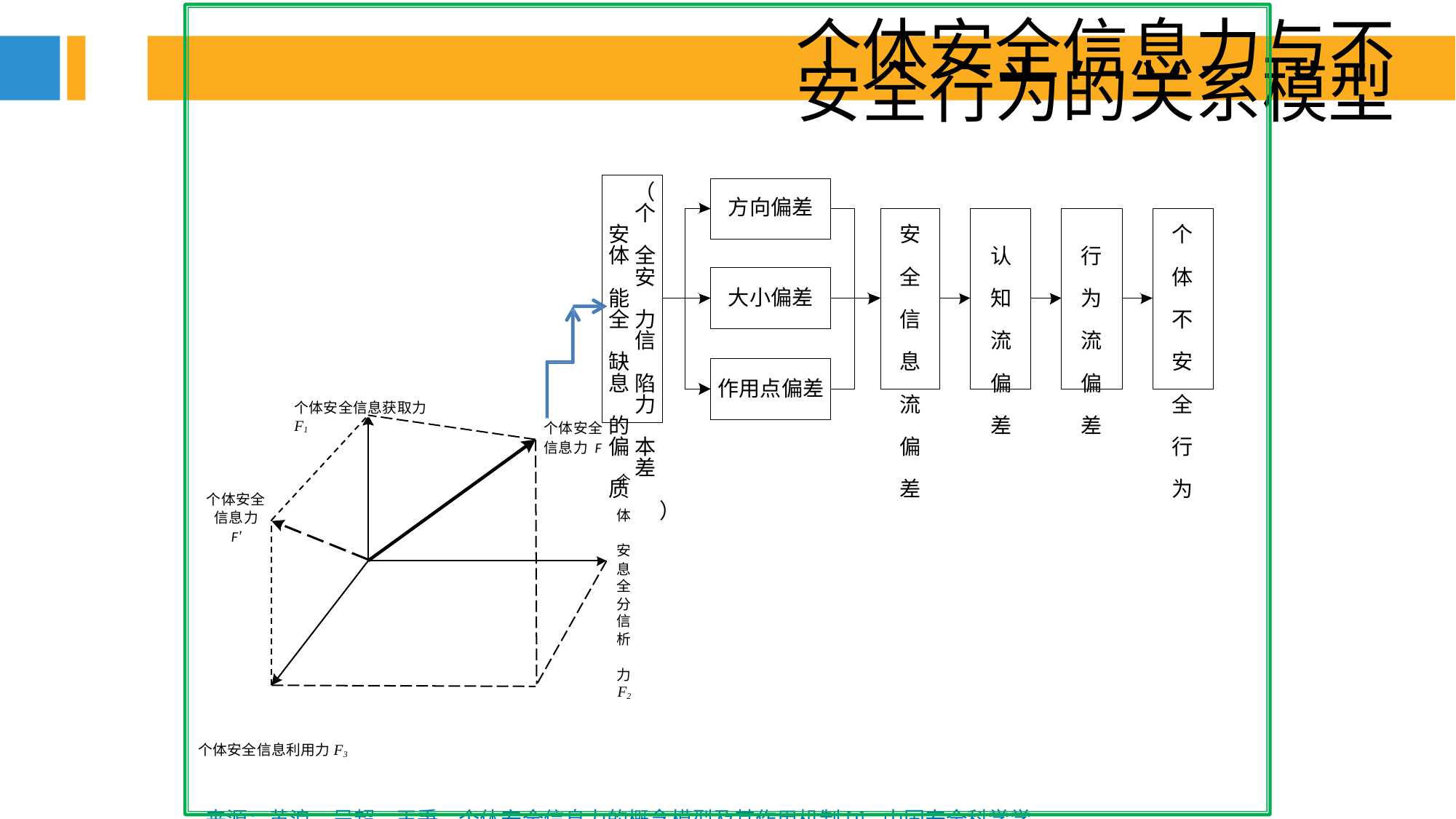

个体安全信息力与不安全行为的关系模型

（  个 安  体 全  安 能  全 力  信 缺  息 陷  力 的  偏 本  差 质
）
方向偏差

安  全  信  息  流  偏  差
个  体  不  安  全  行  为
认  知  流  偏  差
行  为  流  偏  差

大小偏差

作用点偏差

个体安全信息获取力F1

个体安全
信息力 F

个  体  安  全  信
个体安全

信息力
F’

息  分  析  力
F2

个体安全信息利用力F3

来源：黄浪，吴超，王秉. 个体安全信息力的概念模型及其作用机制[J]. 中国安全科学学报，2017，27（11）：7-12.